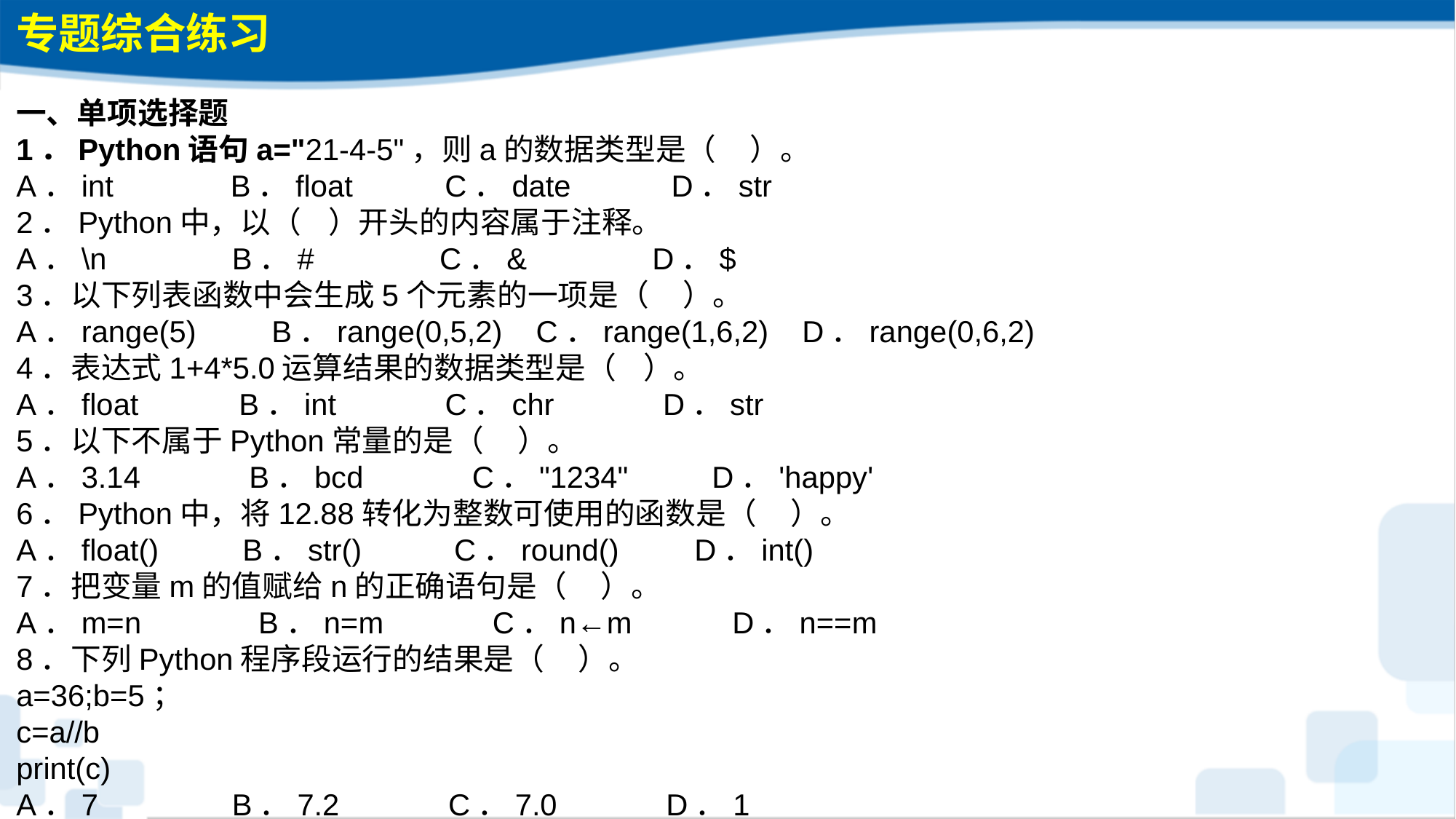

专题综合练习
一、单项选择题1．Python语句a="21-4-5"，则a的数据类型是（     ）。A．int              B．float           C．date            D．str2．Python中，以（    ）开头的内容属于注释。A．\n               B．#               C．&               D．$3．以下列表函数中会生成5个元素的一项是（     ）。A．range(5)         B．range(0,5,2)    C．range(1,6,2)    D．range(0,6,2)4．表达式1+4*5.0运算结果的数据类型是（    ）。A．float            B．int             C．chr             D．str5．以下不属于Python常量的是（     ）。A．3.14             B．bcd             C．"1234"          D．'happy'6．Python中，将12.88转化为整数可使用的函数是（     ）。A．float()          B．str()           C．round()         D．int()7．把变量m的值赋给n的正确语句是（     ）。A．m=n              B．n=m             C．n←m            D．n==m 8．下列Python程序段运行的结果是（     ）。a=36;b=5；c=a//bprint(c)A．7                B．7.2             C．7.0             D．1